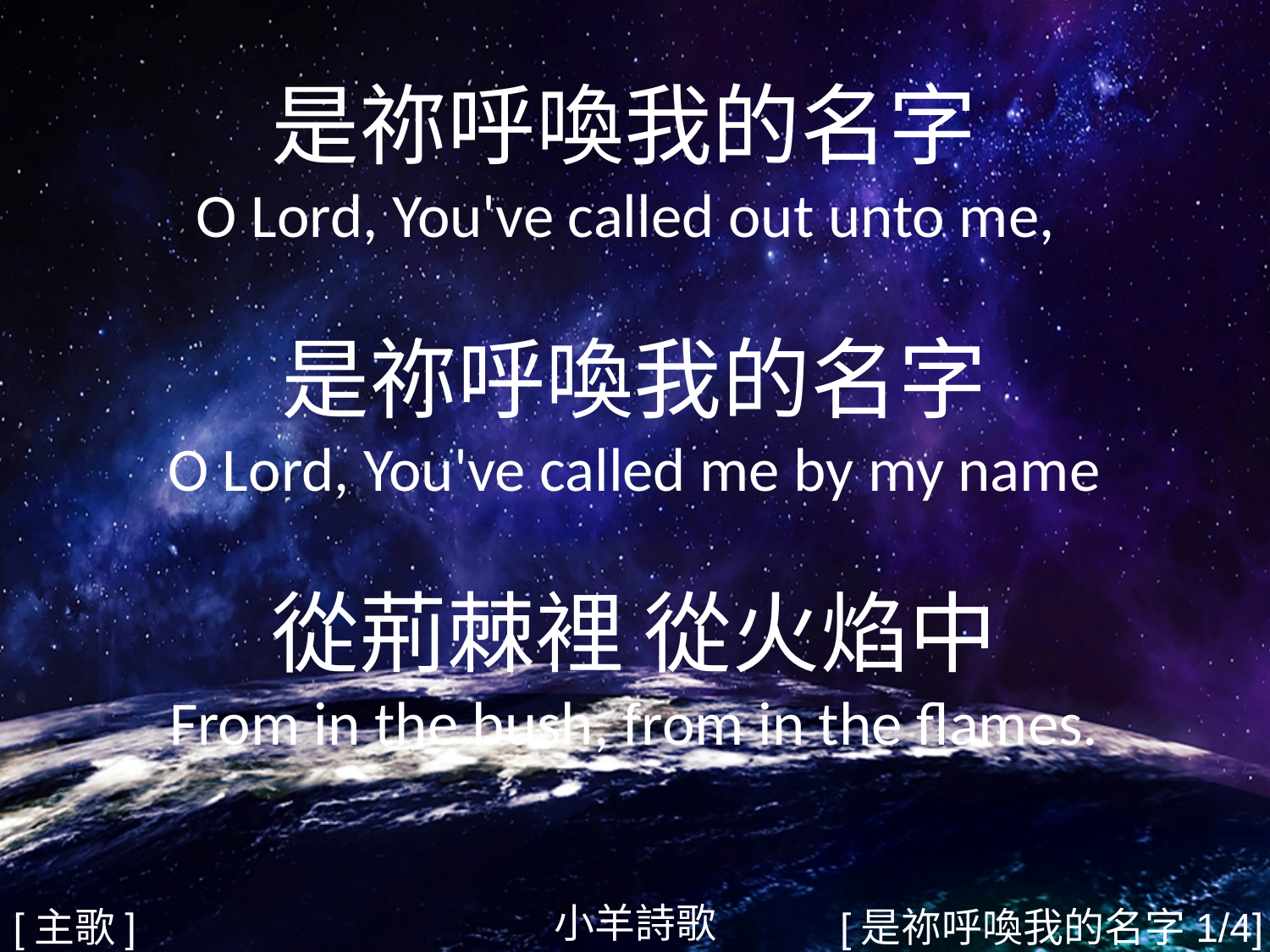

是祢呼喚我的名字
O Lord, You've called out unto me,

是祢呼喚我的名字
O Lord, You've called me by my name

從荊棘裡 從火焰中
From in the bush, from in the flames.

#

小羊詩歌
[主歌]
[是祢呼喚我的名字1/4]